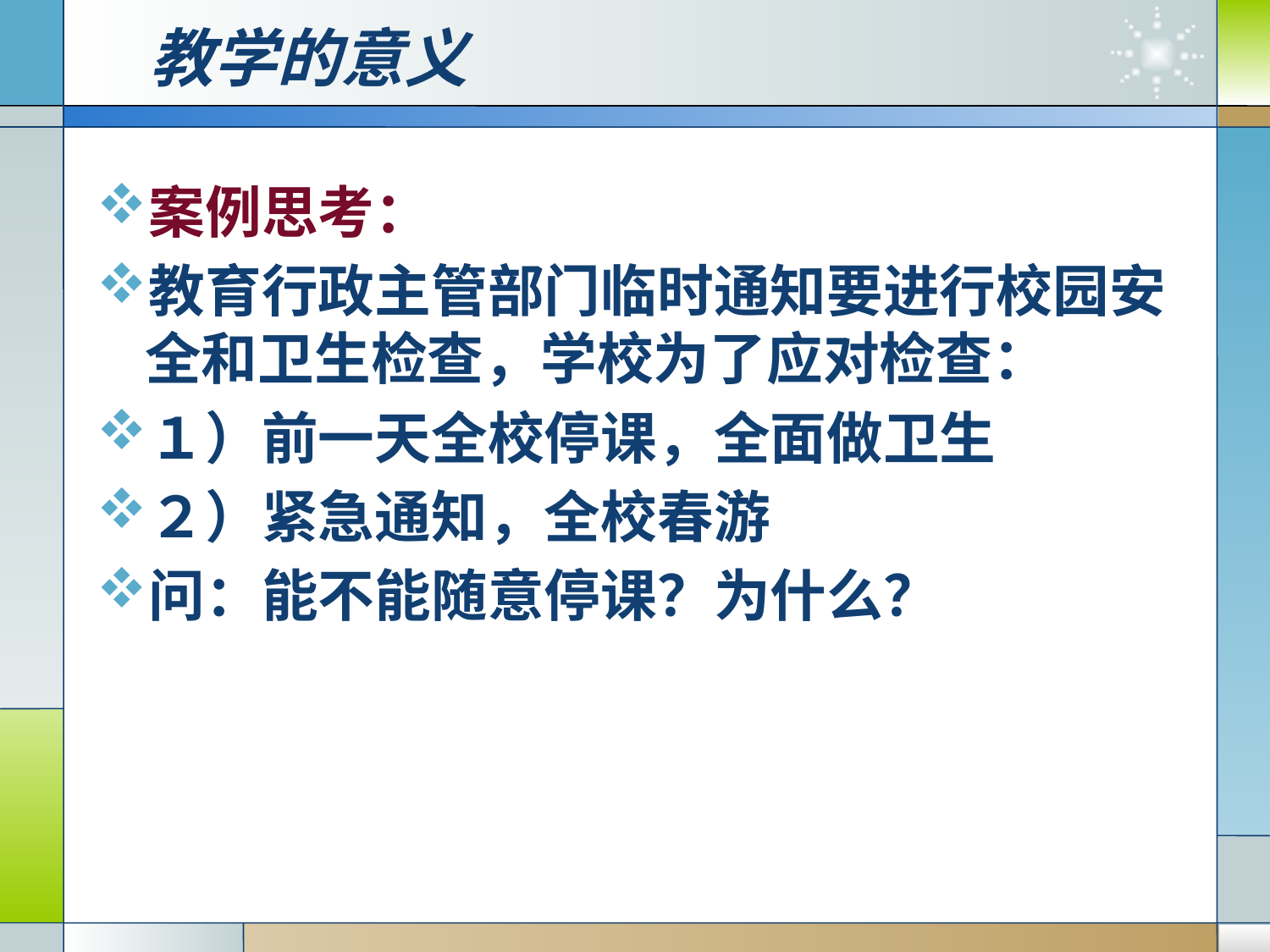

# 教学的意义
案例思考：
教育行政主管部门临时通知要进行校园安全和卫生检查，学校为了应对检查：
１）前一天全校停课，全面做卫生
２）紧急通知，全校春游
问：能不能随意停课？为什么？